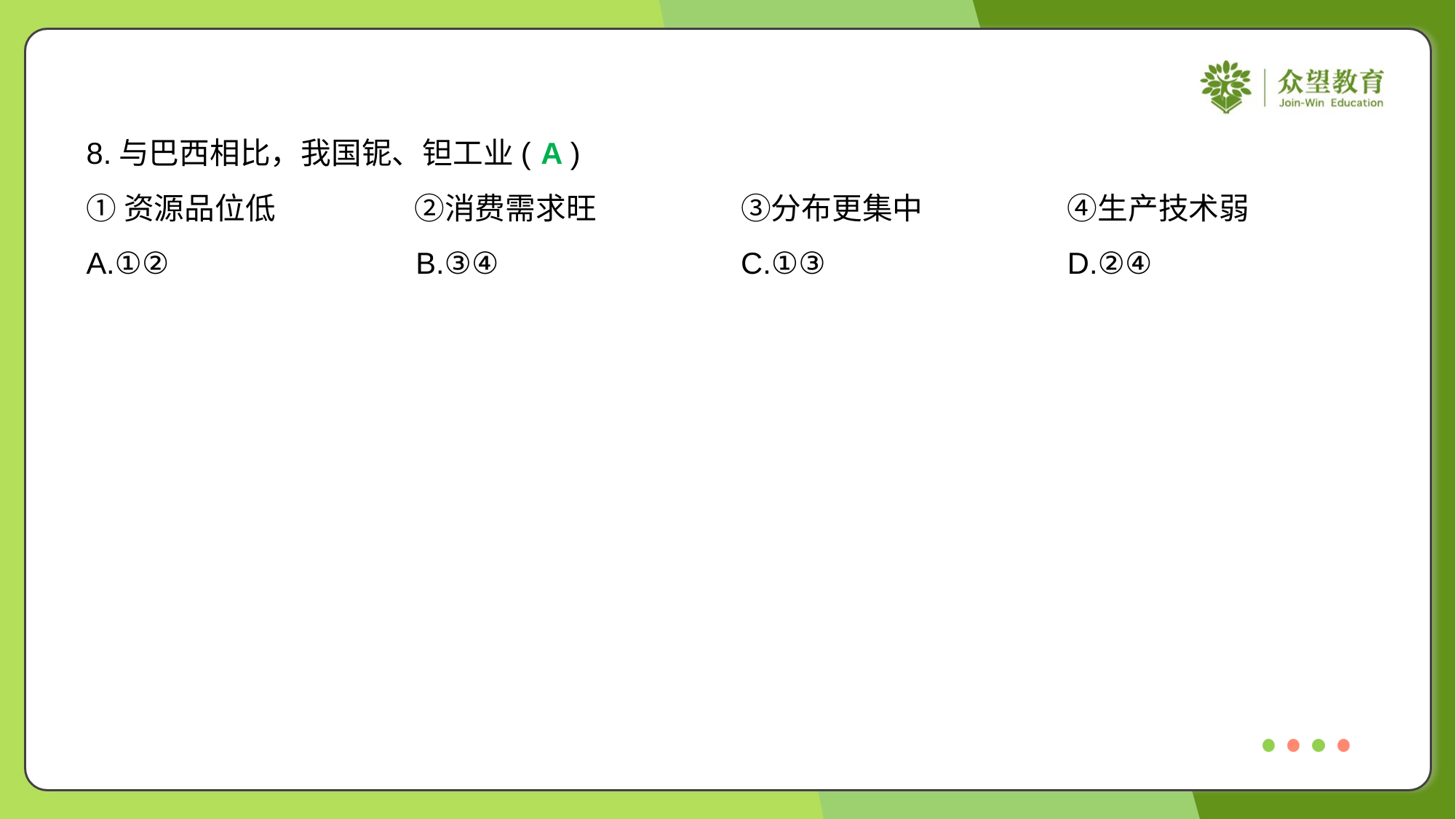

8.与巴西相比，我国铌、钽工业(     )
A
①资源品位低	②消费需求旺	③分布更集中	④生产技术弱
A.①②	B.③④	C.①③	D.②④